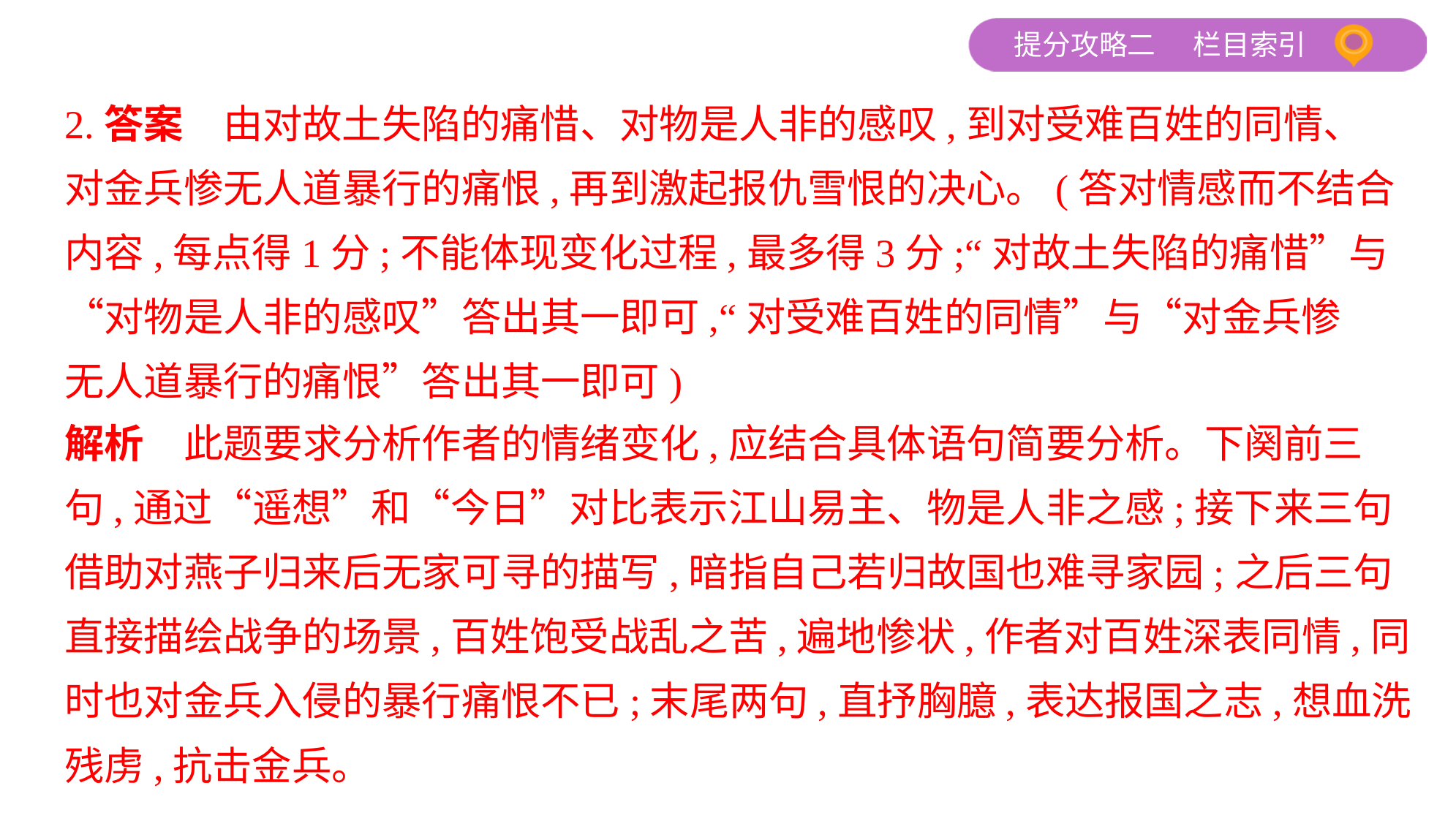

2.答案　由对故土失陷的痛惜、对物是人非的感叹,到对受难百姓的同情、
对金兵惨无人道暴行的痛恨,再到激起报仇雪恨的决心。(答对情感而不结合
内容,每点得1分;不能体现变化过程,最多得3分;“对故土失陷的痛惜”与
“对物是人非的感叹”答出其一即可,“对受难百姓的同情”与“对金兵惨
无人道暴行的痛恨”答出其一即可)
解析　此题要求分析作者的情绪变化,应结合具体语句简要分析。下阕前三
句,通过“遥想”和“今日”对比表示江山易主、物是人非之感;接下来三句
借助对燕子归来后无家可寻的描写,暗指自己若归故国也难寻家园;之后三句
直接描绘战争的场景,百姓饱受战乱之苦,遍地惨状,作者对百姓深表同情,同
时也对金兵入侵的暴行痛恨不已;末尾两句,直抒胸臆,表达报国之志,想血洗
残虏,抗击金兵。